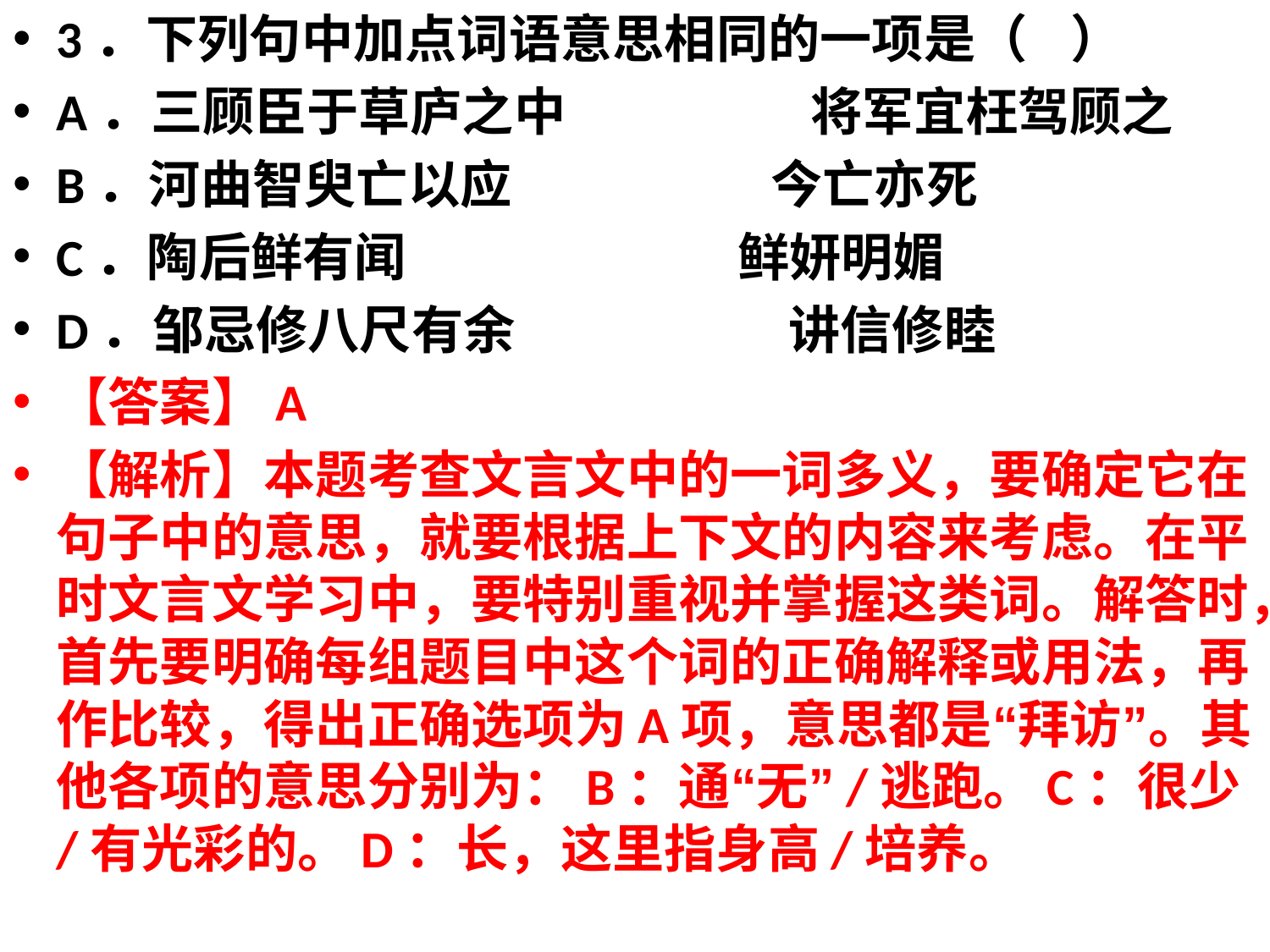

3．下列句中加点词语意思相同的一项是（   ）
A．三顾臣于草庐之中                 将军宜枉驾顾之
B．河曲智臾亡以应                  今亡亦死
C．陶后鲜有闻                       鲜妍明媚
D．邹忌修八尺有余                   讲信修睦
【答案】A
【解析】本题考查文言文中的一词多义，要确定它在句子中的意思，就要根据上下文的内容来考虑。在平时文言文学习中，要特别重视并掌握这类词。解答时，首先要明确每组题目中这个词的正确解释或用法，再作比较，得出正确选项为A项，意思都是“拜访”。其他各项的意思分别为：B：通“无”/逃跑。C：很少/有光彩的。D：长，这里指身高/培养。

#